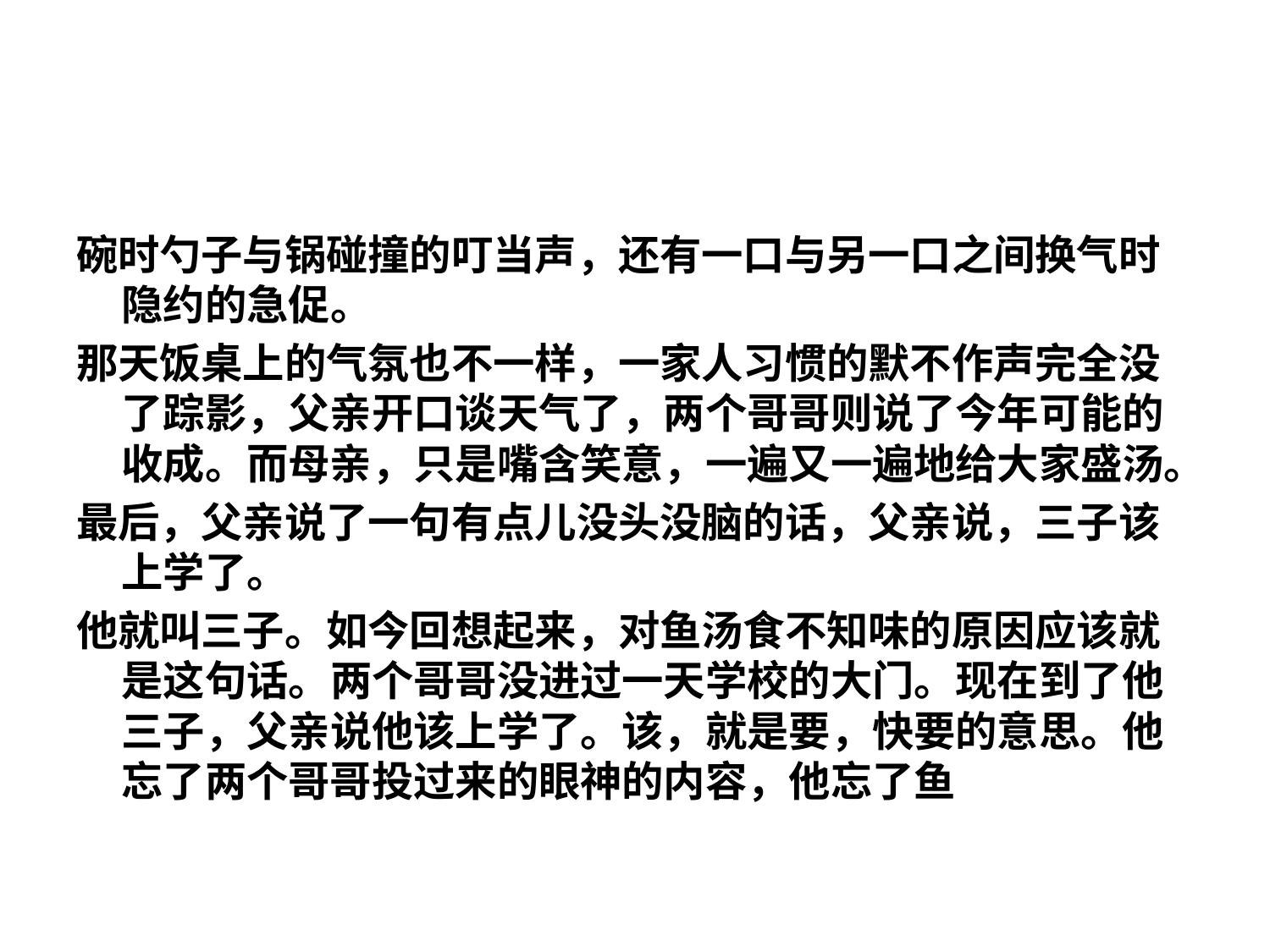

#
碗时勺子与锅碰撞的叮当声，还有一口与另一口之间换气时隐约的急促。
那天饭桌上的气氛也不一样，一家人习惯的默不作声完全没了踪影，父亲开口谈天气了，两个哥哥则说了今年可能的收成。而母亲，只是嘴含笑意，一遍又一遍地给大家盛汤。
最后，父亲说了一句有点儿没头没脑的话，父亲说，三子该上学了。
他就叫三子。如今回想起来，对鱼汤食不知味的原因应该就是这句话。两个哥哥没进过一天学校的大门。现在到了他三子，父亲说他该上学了。该，就是要，快要的意思。他忘了两个哥哥投过来的眼神的内容，他忘了鱼